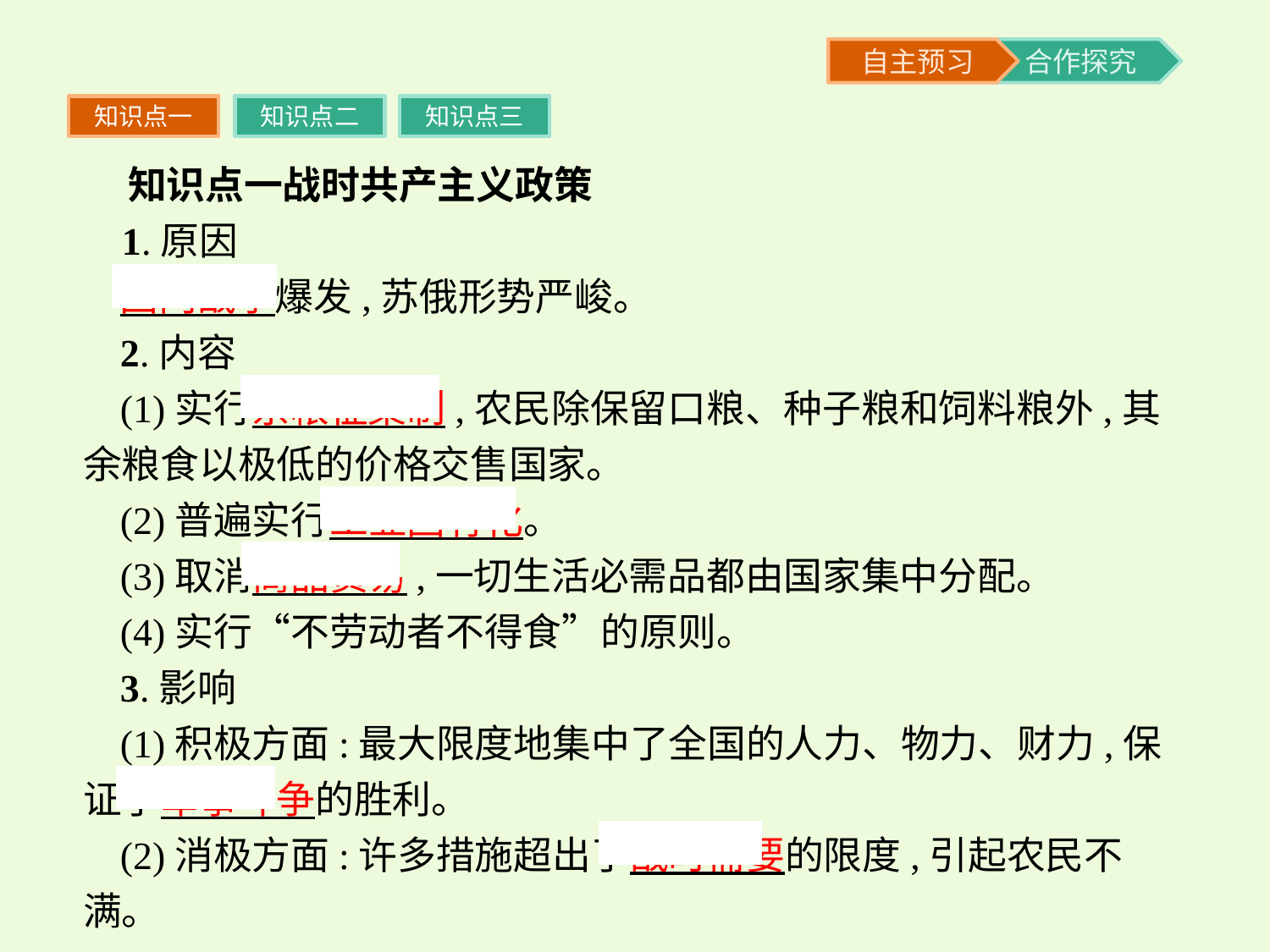

知识点一
知识点二
知识点三
    知识点一战时共产主义政策
    1.原因
国内战争爆发,苏俄形势严峻。
2.内容
(1)实行余粮征集制,农民除保留口粮、种子粮和饲料粮外,其余粮食以极低的价格交售国家。
(2)普遍实行工业国有化。
(3)取消商品贸易,一切生活必需品都由国家集中分配。
(4)实行“不劳动者不得食”的原则。
3.影响
(1)积极方面:最大限度地集中了全国的人力、物力、财力,保证了军事斗争的胜利。
(2)消极方面:许多措施超出了战时需要的限度,引起农民不满。